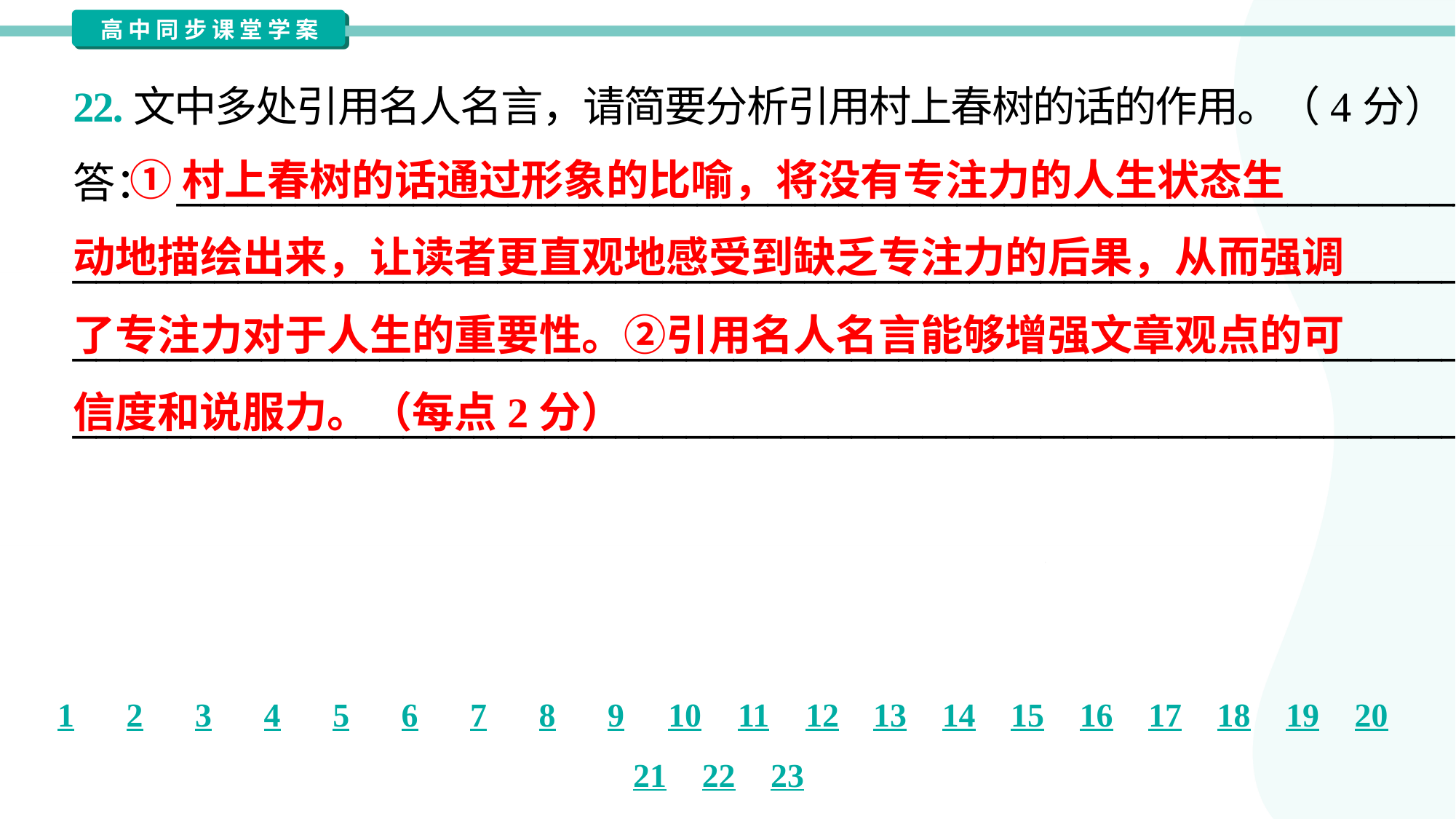

22.文中多处引用名人名言，请简要分析引用村上春树的话的作用。（4分）
      ①村上春树的话通过形象的比喻，将没有专注力的人生状态生
动地描绘出来，让读者更直观地感受到缺乏专注力的后果，从而强调
了专注力对于人生的重要性。②引用名人名言能够增强文章观点的可
信度和说服力。（每点2分）
答： ________________________________________________________
_____________________________________________________________
_____________________________________________________________
_____________________________________________________________